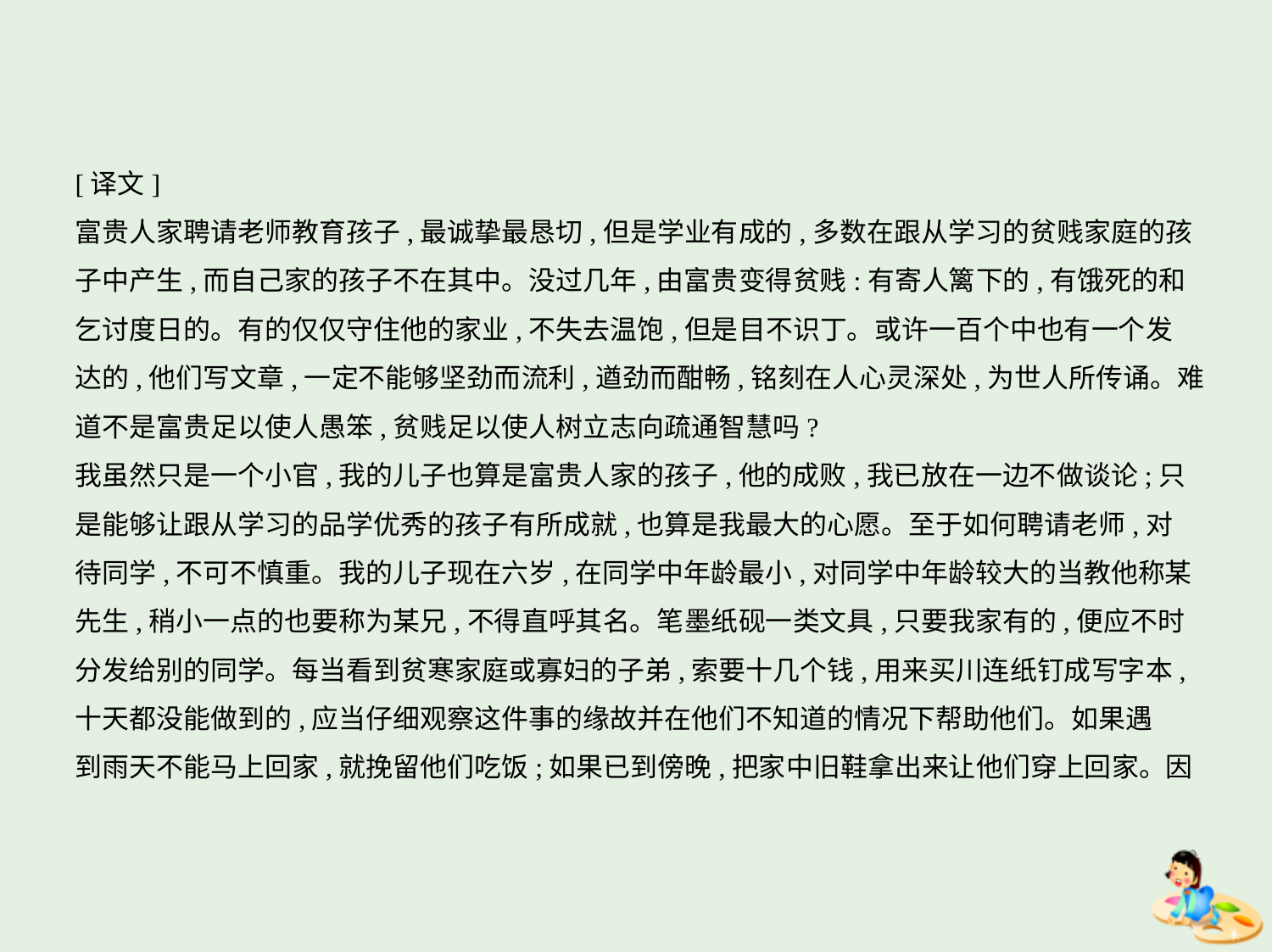

[译文]
富贵人家聘请老师教育孩子,最诚挚最恳切,但是学业有成的,多数在跟从学习的贫贱家庭的孩
子中产生,而自己家的孩子不在其中。没过几年,由富贵变得贫贱:有寄人篱下的,有饿死的和
乞讨度日的。有的仅仅守住他的家业,不失去温饱,但是目不识丁。或许一百个中也有一个发
达的,他们写文章,一定不能够坚劲而流利,遒劲而酣畅,铭刻在人心灵深处,为世人所传诵。难
道不是富贵足以使人愚笨,贫贱足以使人树立志向疏通智慧吗?
我虽然只是一个小官,我的儿子也算是富贵人家的孩子,他的成败,我已放在一边不做谈论;只
是能够让跟从学习的品学优秀的孩子有所成就,也算是我最大的心愿。至于如何聘请老师,对
待同学,不可不慎重。我的儿子现在六岁,在同学中年龄最小,对同学中年龄较大的当教他称某
先生,稍小一点的也要称为某兄,不得直呼其名。笔墨纸砚一类文具,只要我家有的,便应不时
分发给别的同学。每当看到贫寒家庭或寡妇的子弟,索要十几个钱,用来买川连纸钉成写字本,
十天都没能做到的,应当仔细观察这件事的缘故并在他们不知道的情况下帮助他们。如果遇
到雨天不能马上回家,就挽留他们吃饭;如果已到傍晚,把家中旧鞋拿出来让他们穿上回家。因